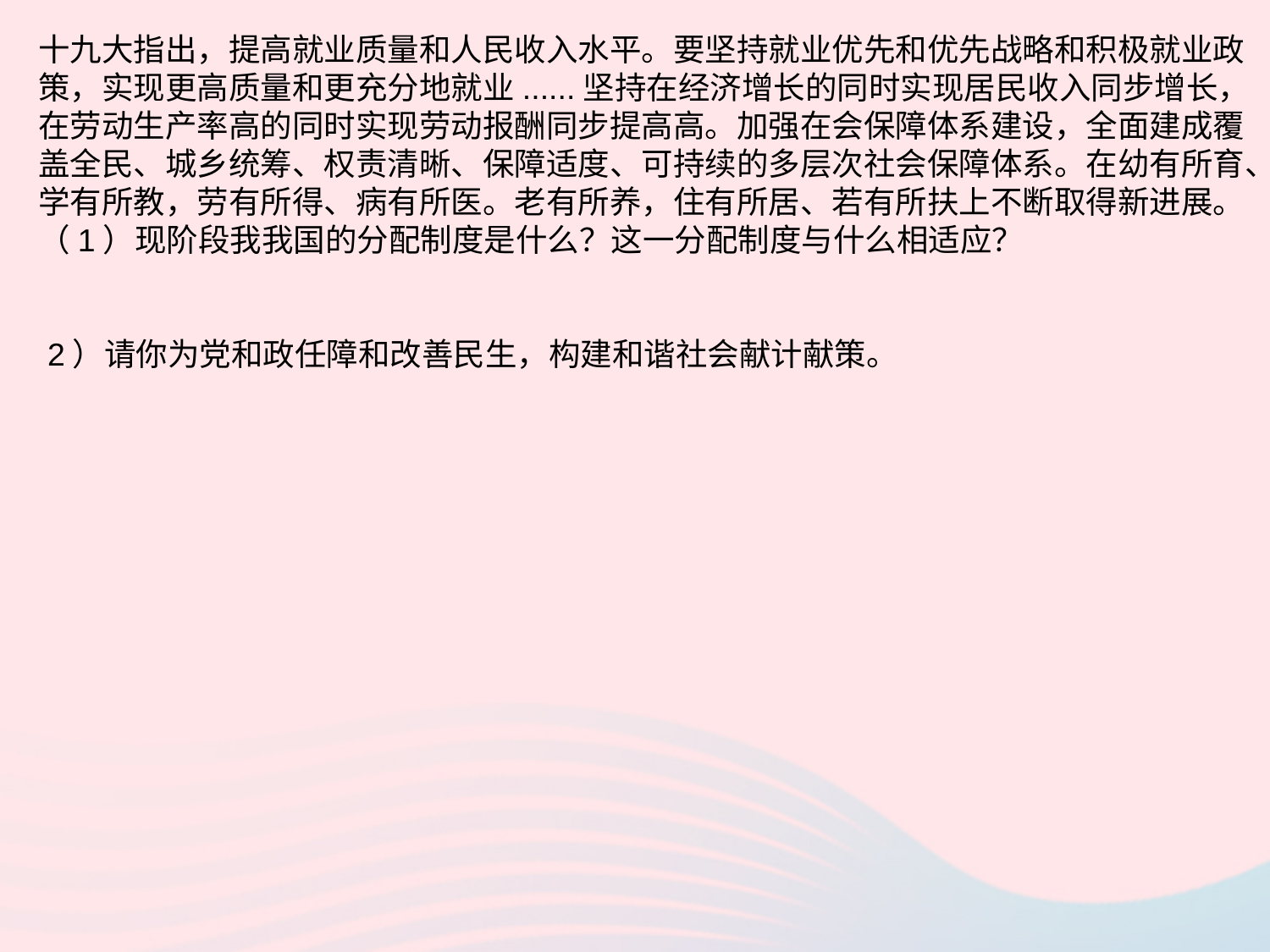

十九大指出，提高就业质量和人民收入水平。要坚持就业优先和优先战略和积极就业政策，实现更高质量和更充分地就业......坚持在经济增长的同时实现居民收入同步增长，在劳动生产率高的同时实现劳动报酬同步提高高。加强在会保障体系建设，全面建成覆盖全民、城乡统筹、权责清晰、保障适度、可持续的多层次社会保障体系。在幼有所育、学有所教，劳有所得、病有所医。老有所养，住有所居、若有所扶上不断取得新进展。
（1）现阶段我我国的分配制度是什么？这一分配制度与什么相适应？

 2）请你为党和政任障和改善民生，构建和谐社会献计献策。